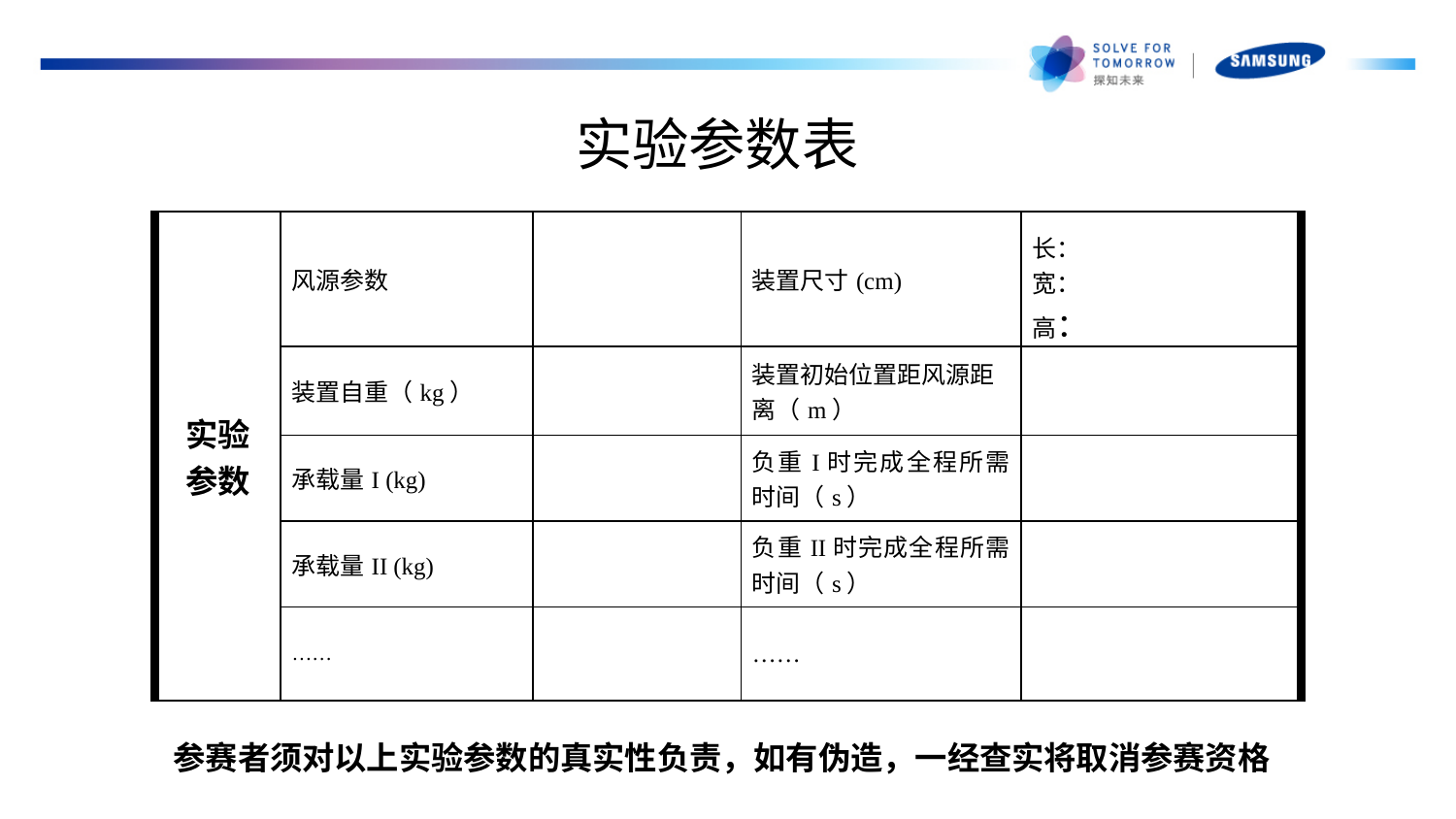

# 实验参数表
| 实验 参数 | 风源参数 |  | 装置尺寸(cm) | 长： 宽： 高： |
| --- | --- | --- | --- | --- |
|  | 装置自重（kg） |  | 装置初始位置距风源距离（m） |  |
|  | 承载量I (kg) |  | 负重I时完成全程所需时间（s） |  |
|  | 承载量II (kg) |  | 负重II时完成全程所需时间（s） |  |
|  | …… |  | …… |  |
参赛者须对以上实验参数的真实性负责，如有伪造，一经查实将取消参赛资格